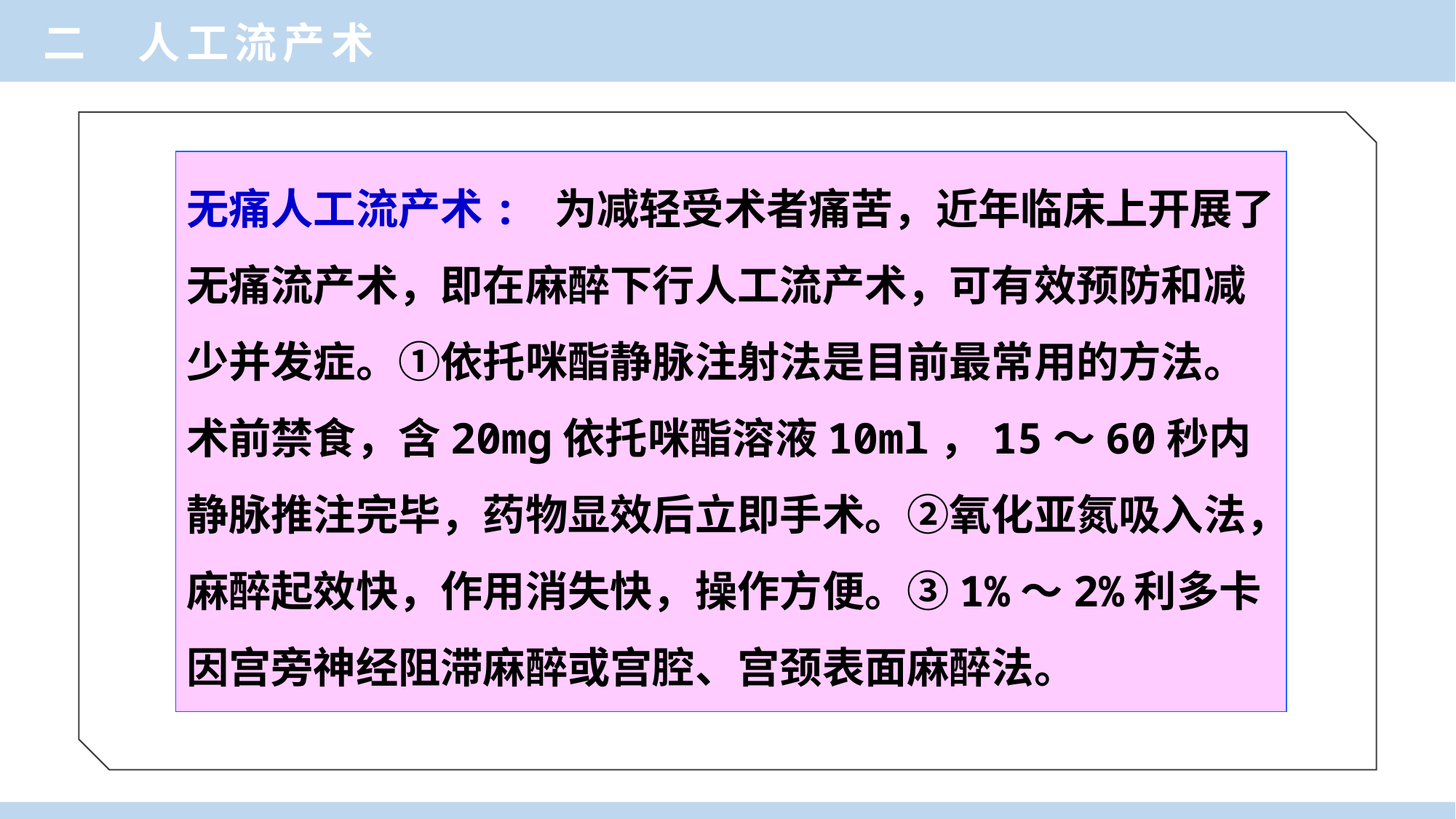

二   人工流产术

无痛人工流产术: 为减轻受术者痛苦，近年临床上开展了无痛流产术，即在麻醉下行人工流产术，可有效预防和减少并发症。①依托咪酯静脉注射法是目前最常用的方法。术前禁食，含20mg依托咪酯溶液10ml，15～60秒内静脉推注完毕，药物显效后立即手术。②氧化亚氮吸入法，麻醉起效快，作用消失快，操作方便。③1%～2%利多卡因宫旁神经阻滞麻醉或宫腔、宫颈表面麻醉法。